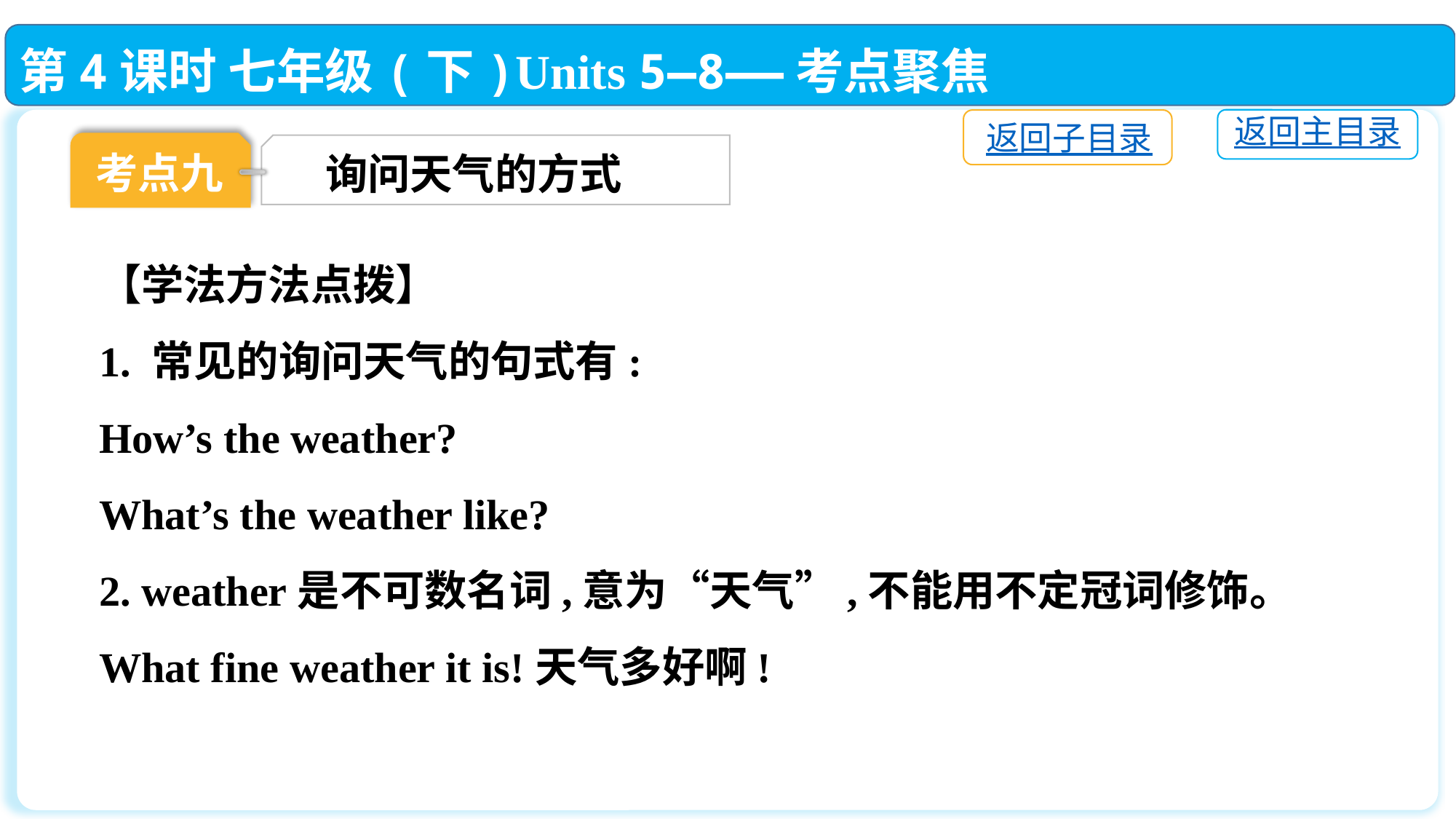

第4课时 七年级(下)Units 5—8——考点聚焦

返回主目录

返回子目录
考点九
询问天气的方式

【学法方法点拨】
1. 常见的询问天气的句式有:
How’s the weather?
What’s the weather like?
2. weather是不可数名词,意为“天气”,不能用不定冠词修饰。
What fine weather it is!天气多好啊!